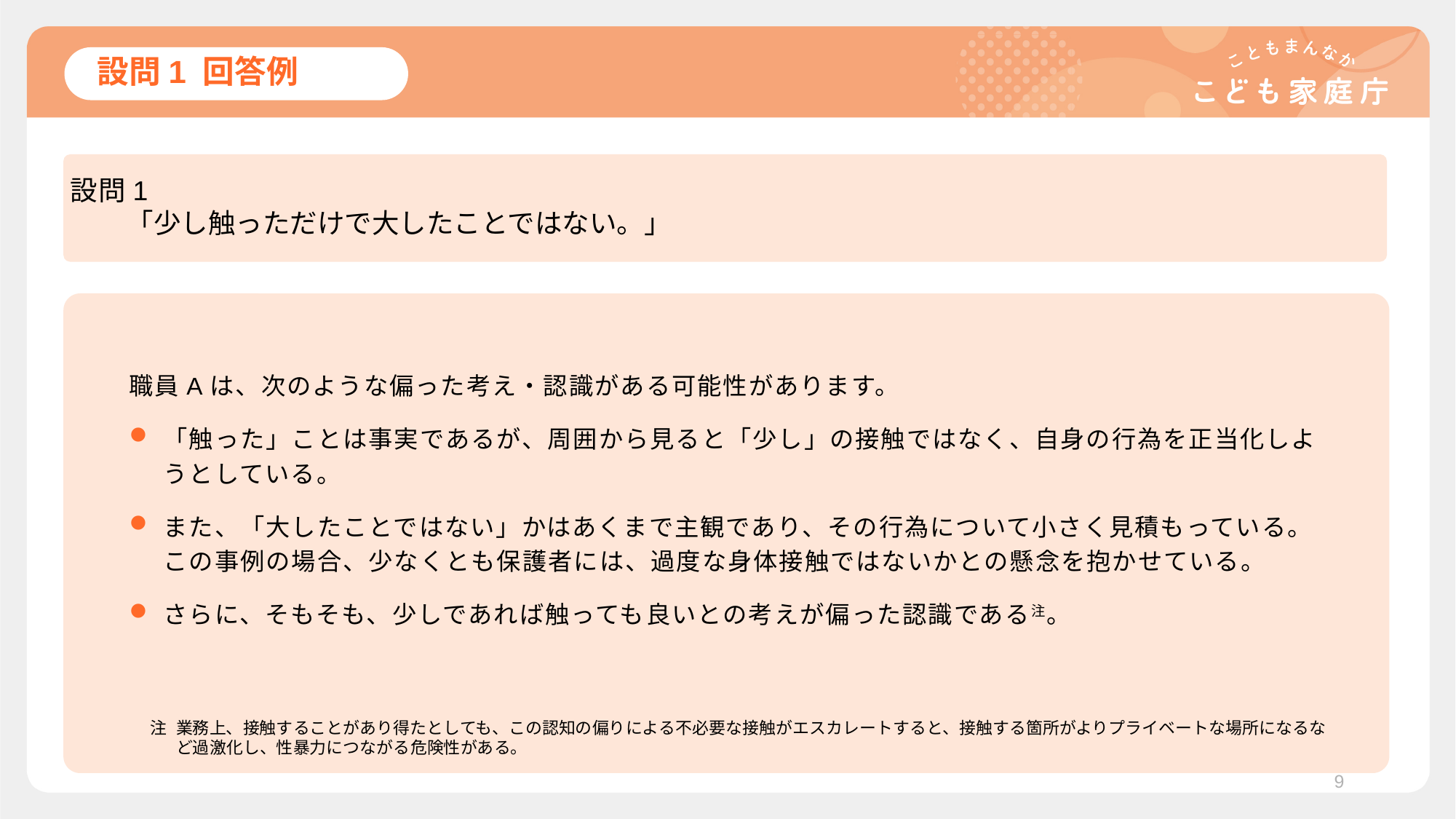

# 設問1 回答例

設問1
　　「少し触っただけで大したことではない。」

職員Aは、次のような偏った考え・認識がある可能性があります。
「触った」ことは事実であるが、周囲から見ると「少し」の接触ではなく、自身の行為を正当化しようとしている。
また、「大したことではない」かはあくまで主観であり、その行為について小さく見積もっている。この事例の場合、少なくとも保護者には、過度な身体接触ではないかとの懸念を抱かせている。
さらに、そもそも、少しであれば触っても良いとの考えが偏った認識である注。
注	業務上、接触することがあり得たとしても、この認知の偏りによる不必要な接触がエスカレートすると、接触する箇所がよりプライベートな場所になるなど過激化し、性暴力につながる危険性がある。
9